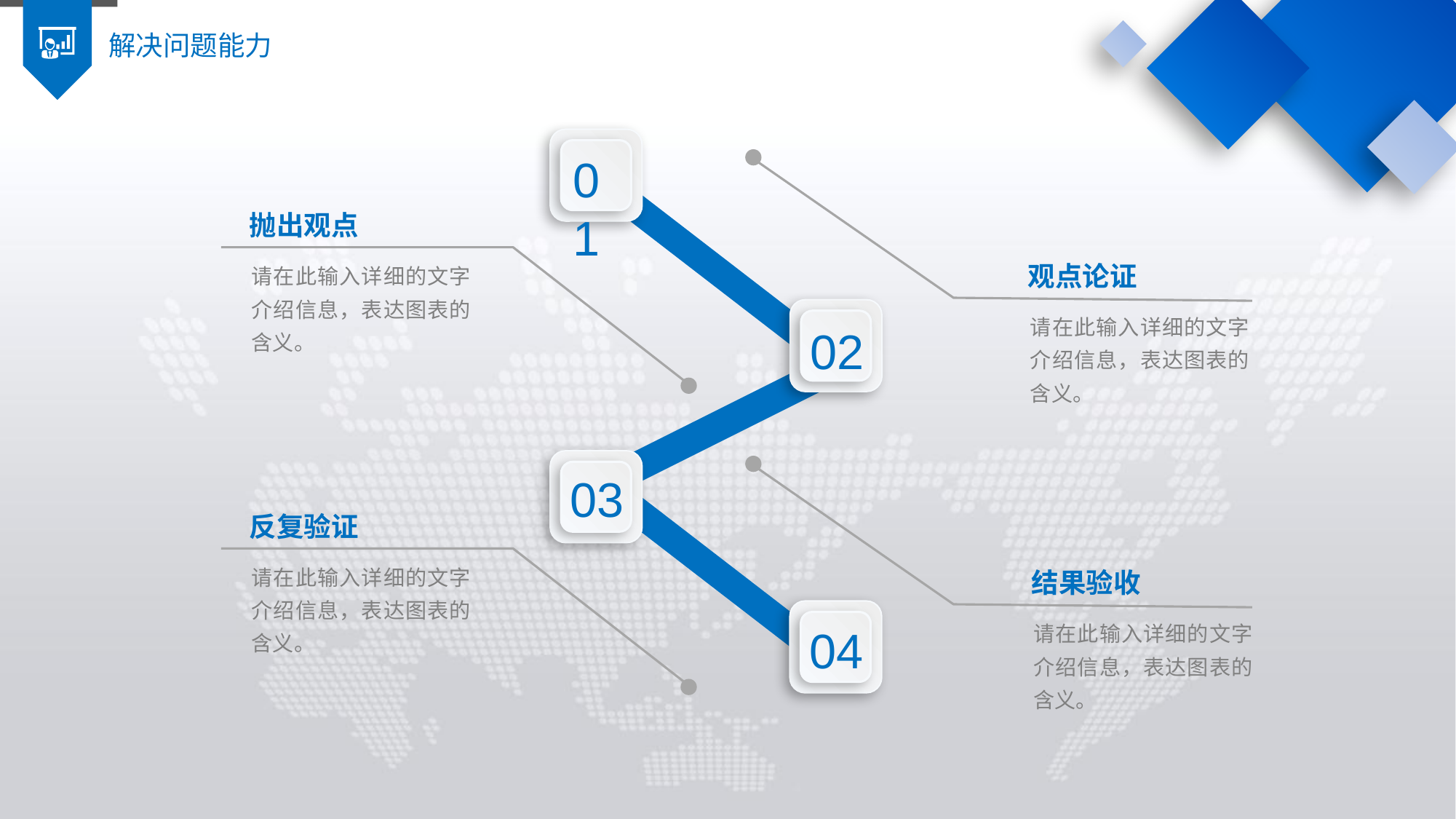

解决问题能力

01

抛出观点

请在此输入详细的文字介绍信息，表达图表的含义。
观点论证

02
请在此输入详细的文字介绍信息，表达图表的含义。

03

反复验证

请在此输入详细的文字介绍信息，表达图表的含义。

结果验收

04
请在此输入详细的文字介绍信息，表达图表的含义。